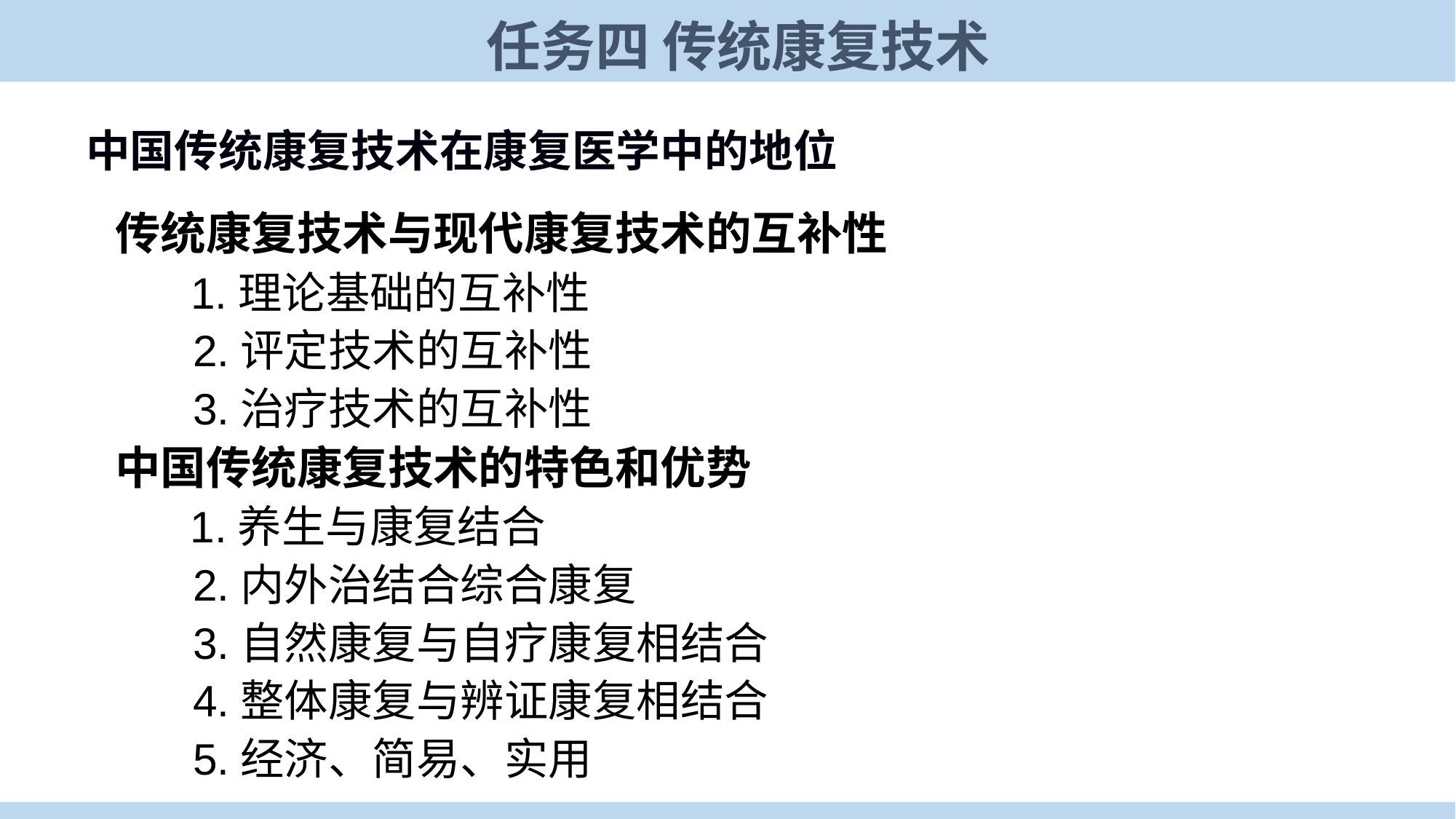

任务四 传统康复技术
   中国传统康复技术在康复医学中的地位
 传统康复技术与现代康复技术的互补性
        1.理论基础的互补性
        2.评定技术的互补性
        3.治疗技术的互补性
 中国传统康复技术的特色和优势
        1.养生与康复结合
        2.内外治结合综合康复
        3.自然康复与自疗康复相结合
        4.整体康复与辨证康复相结合
        5.经济、简易、实用